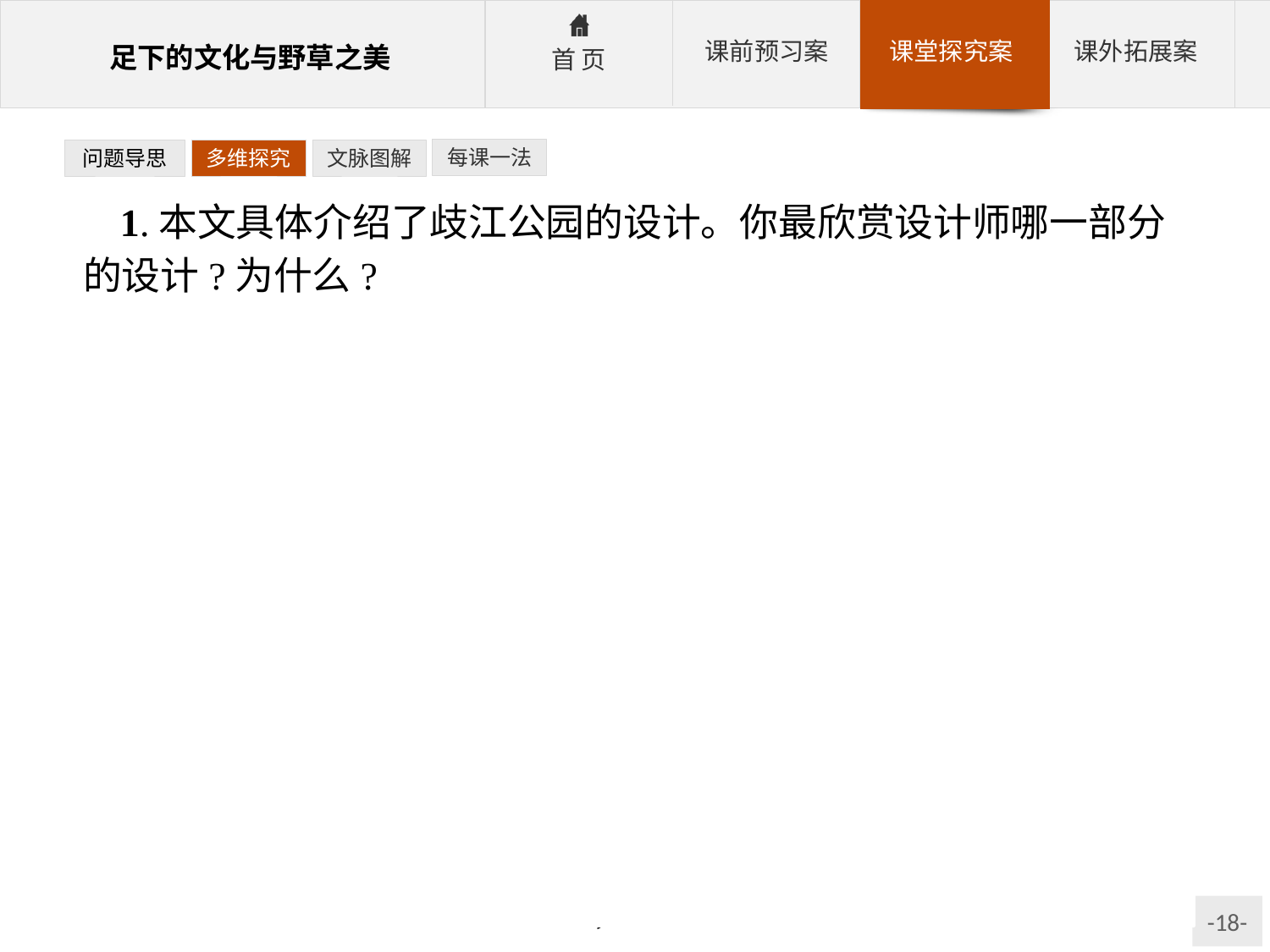

每课一法
问题导思
多维探究
文脉图解
1.本文具体介绍了歧江公园的设计。你最欣赏设计师哪一部分的设计?为什么?
提示:回答本题首先要对文本内容进行梳理,结合作者的设计理念的特点对其加以阐述。
参考答案:(1)歧江公园体现了设计师富于个性与创新的设计理念,在当代中国景观设计中影响很大。设计师注意保留我们日常生活中的文化,注意人与自然的亲近和谐。所以,他没有把原先的造船厂完全推倒,而是通过设计对它进行艺术性的保留,使之成为人们文化记忆的坐标。在公园植被绿化上,注意使用当地的乡土植物,用意也是很深的,这些都使歧江公园极具个性化的美。
(2)对厂房、机器的处理体现了设计师与众不同的设计理念,他将原来的厂房、设备作为景观的有机组成部分保留下来,并将其作为设计的一个主体,突显结构的、功能的、逻辑的美,让我们从中感受到工业的“设计”力量,给人以震撼。